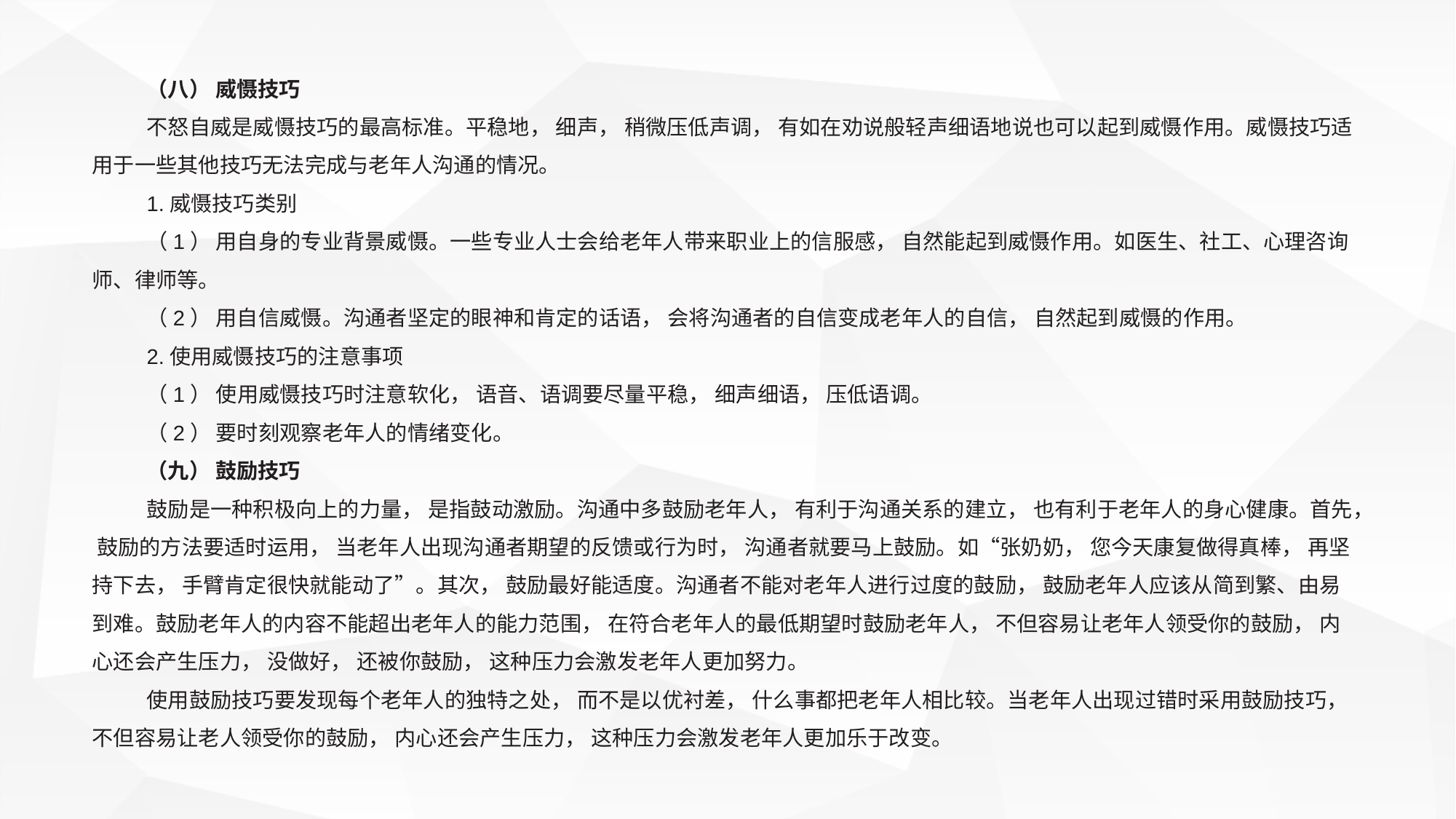

（八） 威慑技巧
不怒自威是威慑技巧的最高标准。平稳地， 细声， 稍微压低声调， 有如在劝说般轻声细语地说也可以起到威慑作用。威慑技巧适用于一些其他技巧无法完成与老年人沟通的情况。
1.威慑技巧类别
（1） 用自身的专业背景威慑。一些专业人士会给老年人带来职业上的信服感， 自然能起到威慑作用。如医生、社工、心理咨询师、律师等。
（2） 用自信威慑。沟通者坚定的眼神和肯定的话语， 会将沟通者的自信变成老年人的自信， 自然起到威慑的作用。
2.使用威慑技巧的注意事项
（1） 使用威慑技巧时注意软化， 语音、语调要尽量平稳， 细声细语， 压低语调。
（2） 要时刻观察老年人的情绪变化。
（九） 鼓励技巧
鼓励是一种积极向上的力量， 是指鼓动激励。沟通中多鼓励老年人， 有利于沟通关系的建立， 也有利于老年人的身心健康。首先， 鼓励的方法要适时运用， 当老年人出现沟通者期望的反馈或行为时， 沟通者就要马上鼓励。如“张奶奶， 您今天康复做得真棒， 再坚持下去， 手臂肯定很快就能动了”。其次， 鼓励最好能适度。沟通者不能对老年人进行过度的鼓励， 鼓励老年人应该从简到繁、由易到难。鼓励老年人的内容不能超出老年人的能力范围， 在符合老年人的最低期望时鼓励老年人， 不但容易让老年人领受你的鼓励， 内心还会产生压力， 没做好， 还被你鼓励， 这种压力会激发老年人更加努力。
使用鼓励技巧要发现每个老年人的独特之处， 而不是以优衬差， 什么事都把老年人相比较。当老年人出现过错时采用鼓励技巧， 不但容易让老人领受你的鼓励， 内心还会产生压力， 这种压力会激发老年人更加乐于改变。